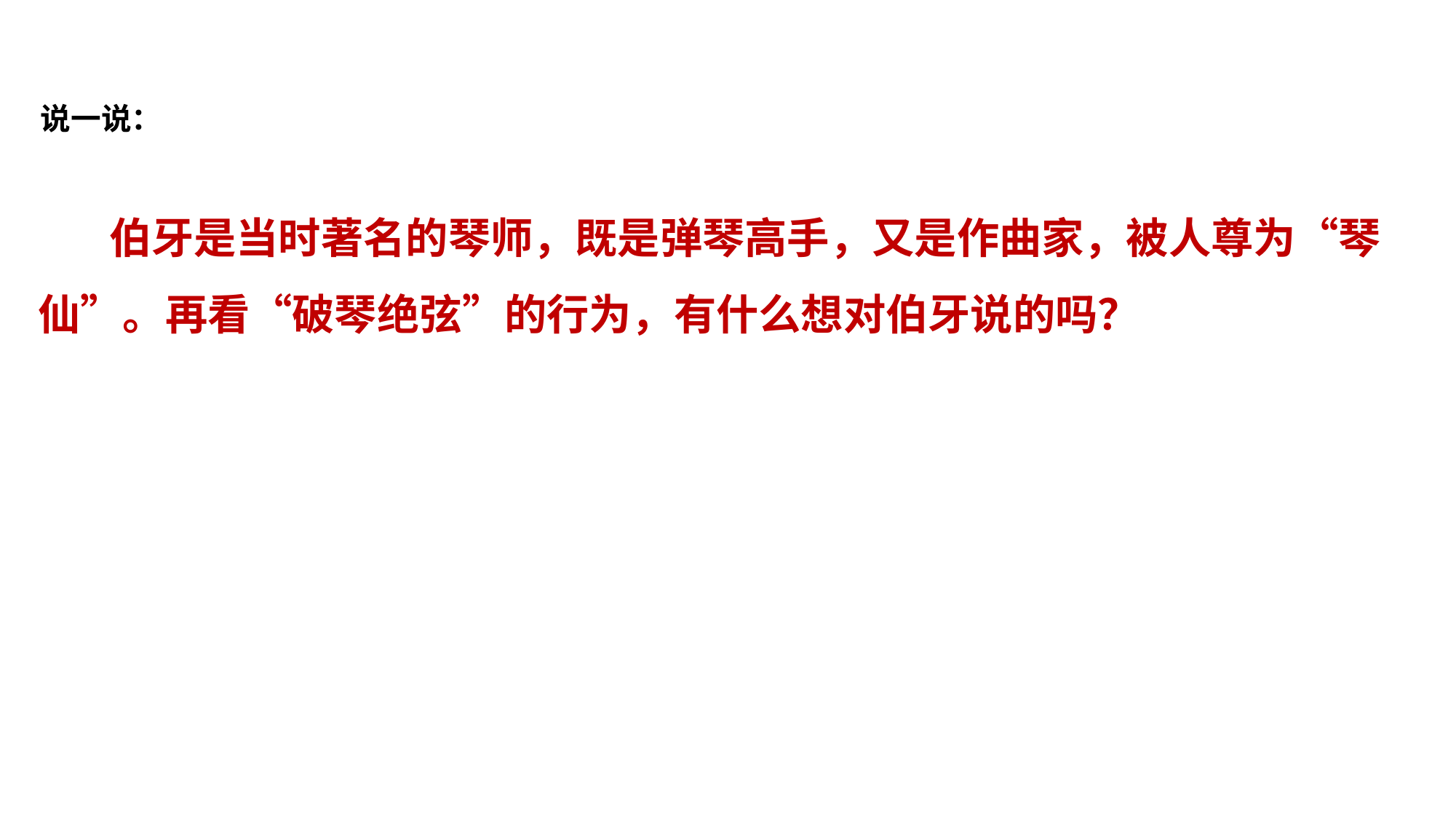

说一说：
   伯牙是当时著名的琴师，既是弹琴高手，又是作曲家，被人尊为“琴仙”。再看“破琴绝弦”的行为，有什么想对伯牙说的吗？